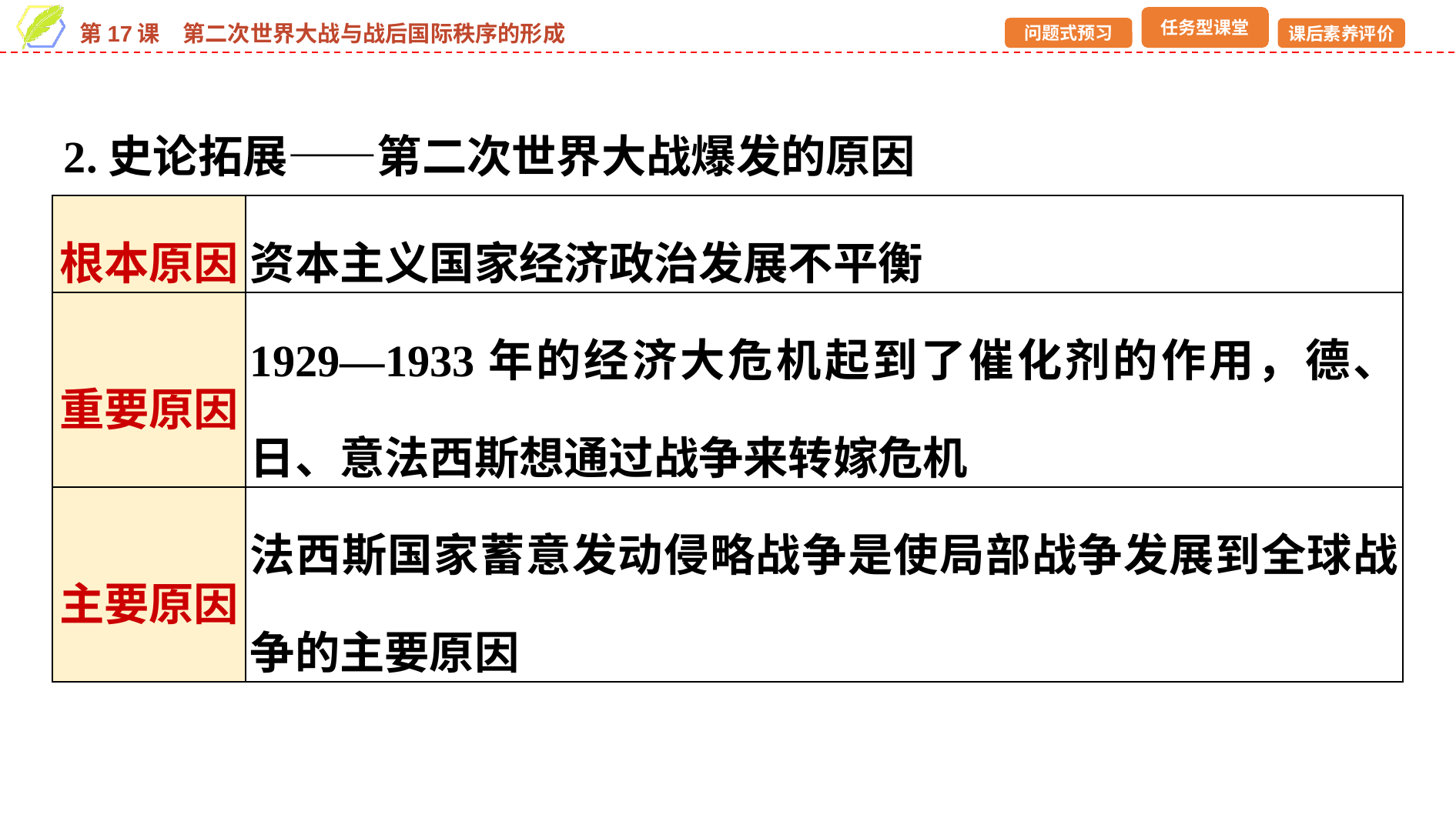

2.史论拓展——第二次世界大战爆发的原因
| 根本原因 | 资本主义国家经济政治发展不平衡 |
| --- | --- |
| 重要原因 | 1929—1933年的经济大危机起到了催化剂的作用，德、日、意法西斯想通过战争来转嫁危机 |
| 主要原因 | 法西斯国家蓄意发动侵略战争是使局部战争发展到全球战争的主要原因 |